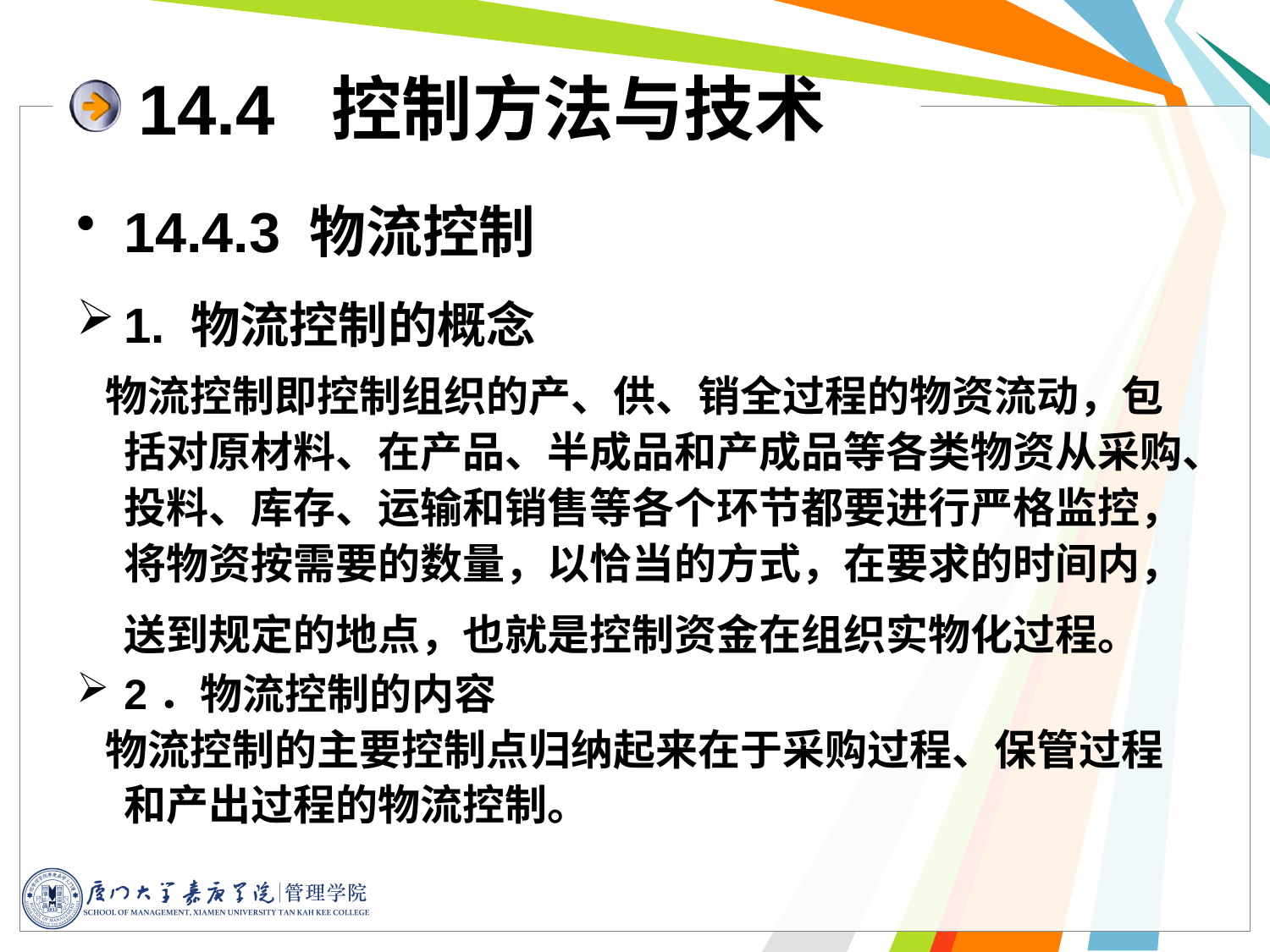

14.4  控制方法与技术
14.4.3 物流控制
1. 物流控制的概念
  物流控制即控制组织的产、供、销全过程的物资流动，包括对原材料、在产品、半成品和产成品等各类物资从采购、投料、库存、运输和销售等各个环节都要进行严格监控，将物资按需要的数量，以恰当的方式，在要求的时间内，送到规定的地点，也就是控制资金在组织实物化过程。
2．物流控制的内容
  物流控制的主要控制点归纳起来在于采购过程、保管过程和产出过程的物流控制。